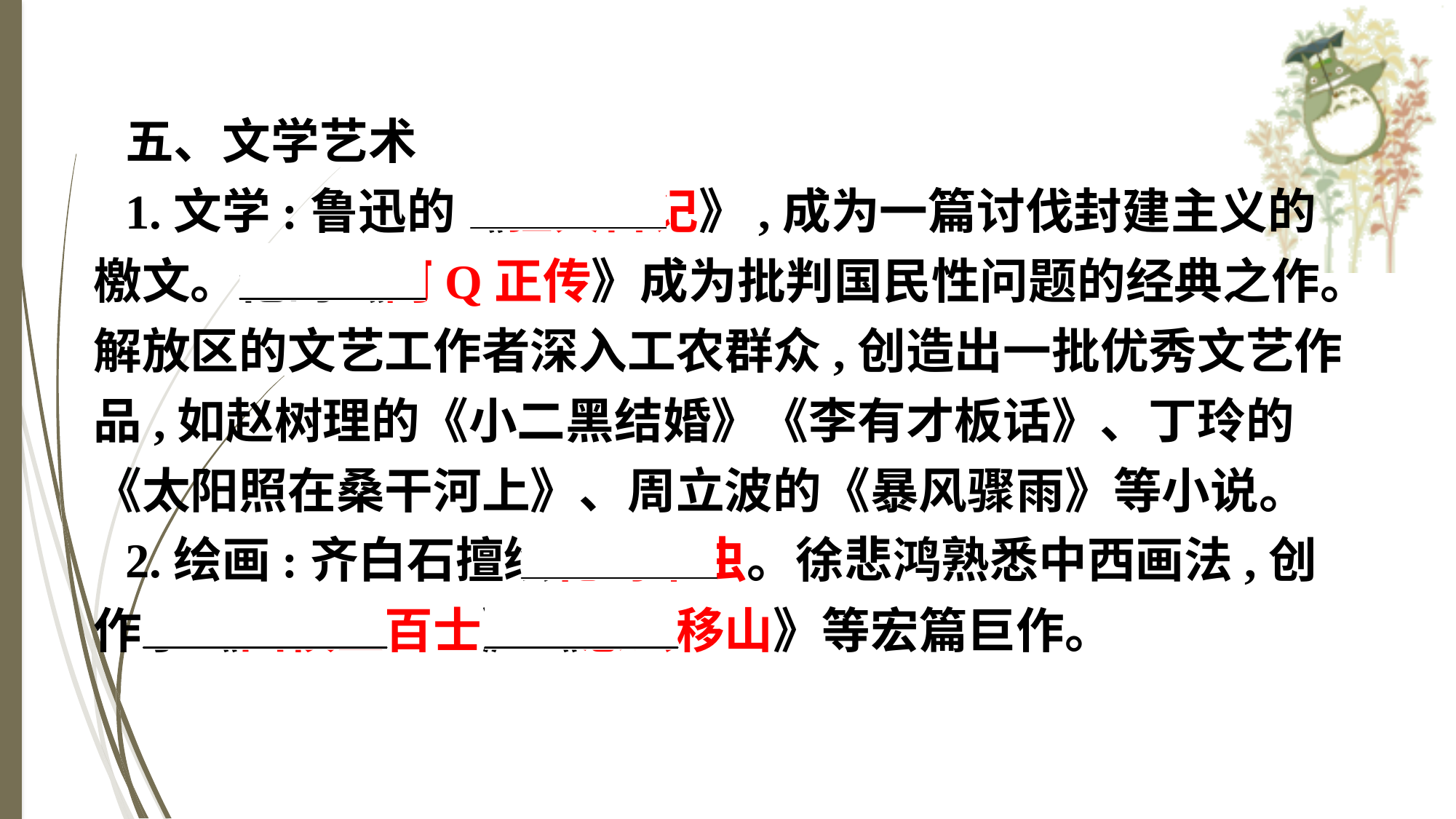

五、文学艺术
1.文学:鲁迅的《狂人日记》,成为一篇讨伐封建主义的檄文。他的《阿Q正传》成为批判国民性问题的经典之作。解放区的文艺工作者深入工农群众,创造出一批优秀文艺作品,如赵树理的《小二黑结婚》《李有才板话》、丁玲的《太阳照在桑干河上》、周立波的《暴风骤雨》等小说。
2.绘画:齐白石擅绘花鸟草虫。徐悲鸿熟悉中西画法,创作了《田横五百士》《愚公移山》等宏篇巨作。